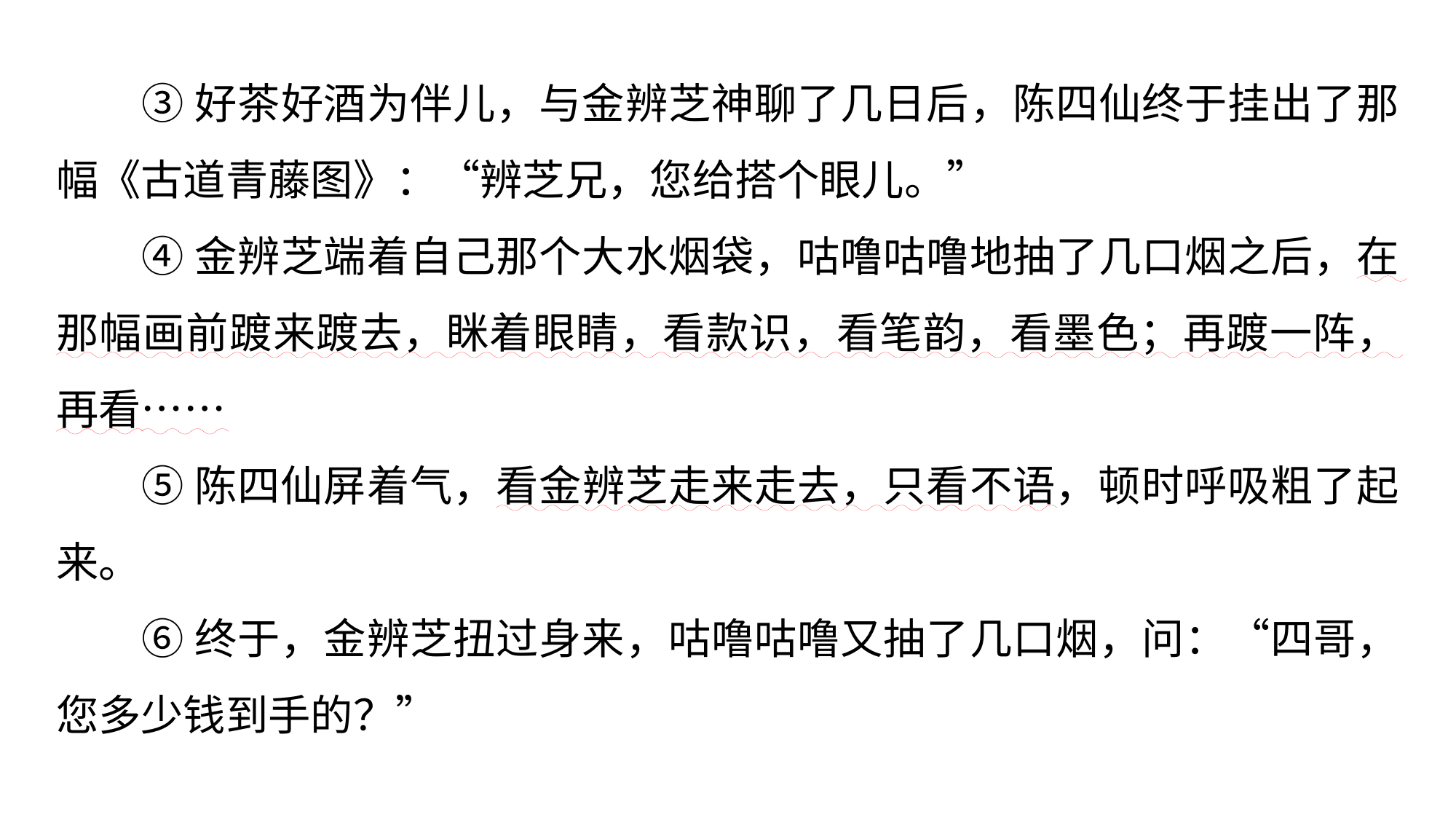

③好茶好酒为伴儿，与金辨芝神聊了几日后，陈四仙终于挂出了那幅《古道青藤图》：“辨芝兄，您给搭个眼儿。”
④金辨芝端着自己那个大水烟袋，咕噜咕噜地抽了几口烟之后，在那幅画前踱来踱去，眯着眼睛，看款识，看笔韵，看墨色；再踱一阵，再看……
⑤陈四仙屏着气，看金辨芝走来走去，只看不语，顿时呼吸粗了起来。
⑥终于，金辨芝扭过身来，咕噜咕噜又抽了几口烟，问：“四哥，您多少钱到手的？”